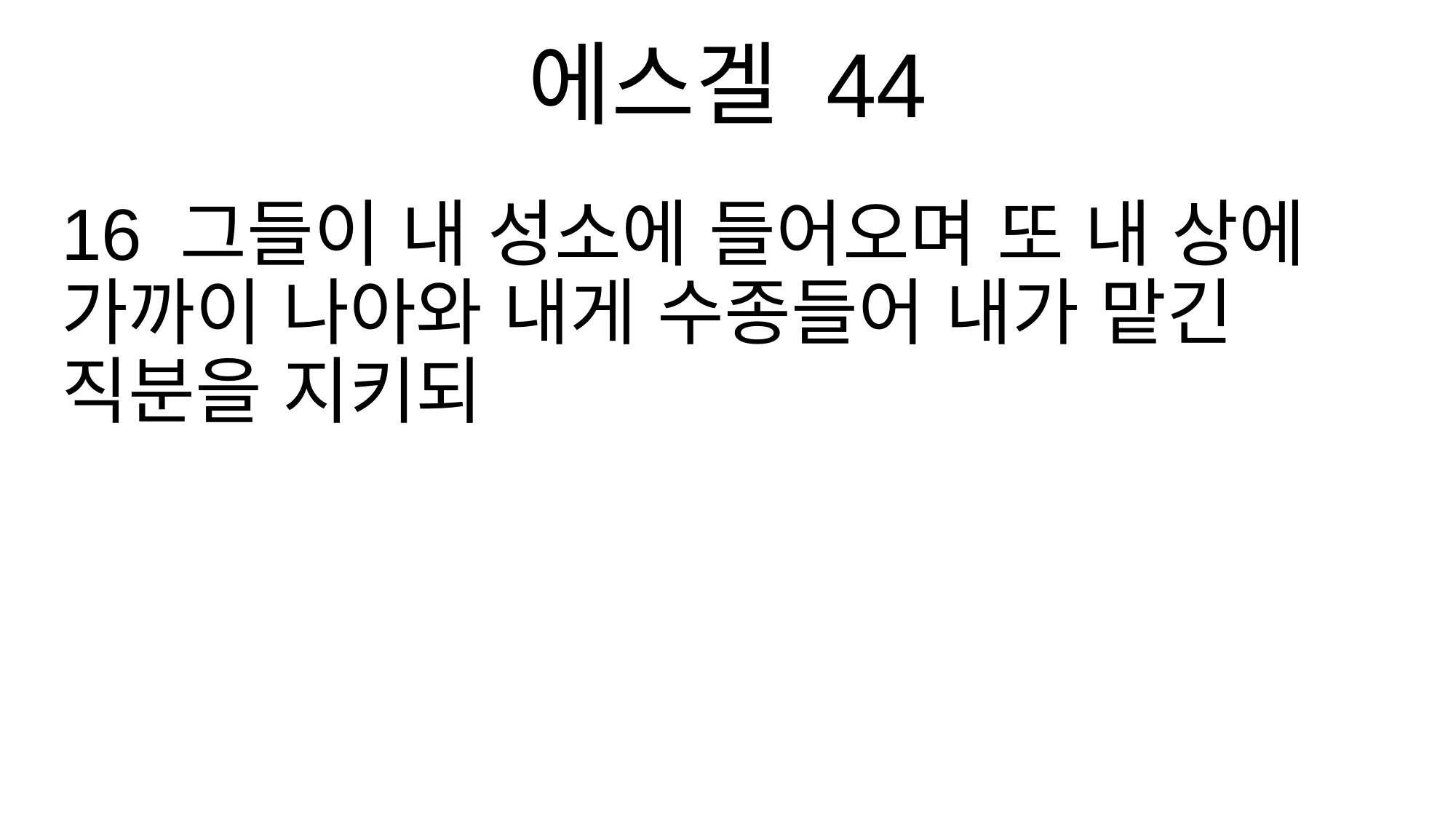

에스겔 44
16 그들이 내 성소에 들어오며 또 내 상에 가까이 나아와 내게 수종들어 내가 맡긴 직분을 지키되